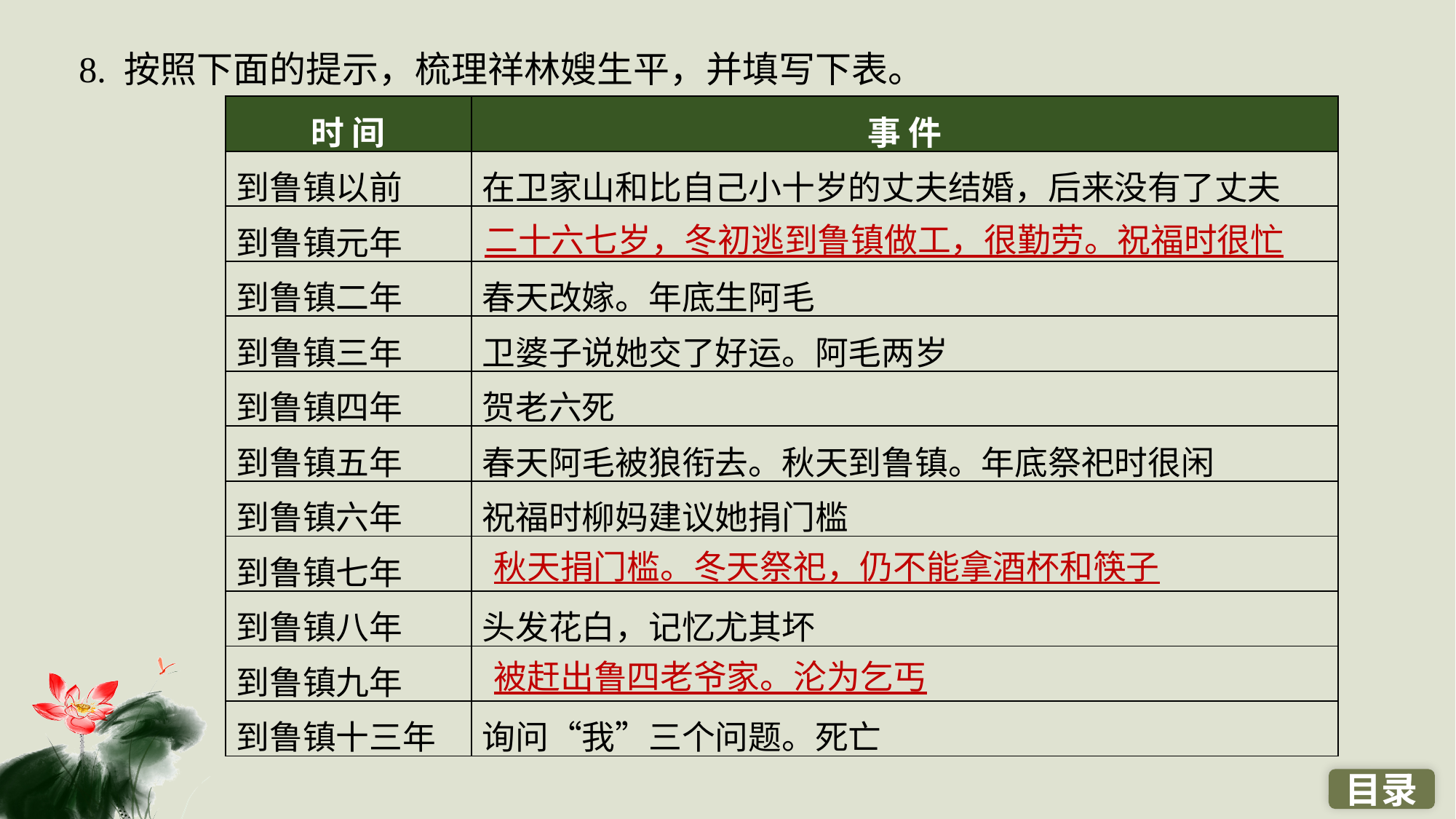

8. 按照下面的提示，梳理祥林嫂生平，并填写下表。
| 时 间 | 事 件 |
| --- | --- |
| 到鲁镇以前 | 在卫家山和比自己小十岁的丈夫结婚，后来没有了丈夫 |
| 到鲁镇元年 |  |
| 到鲁镇二年 | 春天改嫁。年底生阿毛 |
| 到鲁镇三年 | 卫婆子说她交了好运。阿毛两岁 |
| 到鲁镇四年 | 贺老六死 |
| 到鲁镇五年 | 春天阿毛被狼衔去。秋天到鲁镇。年底祭祀时很闲 |
| 到鲁镇六年 | 祝福时柳妈建议她捐门槛 |
| 到鲁镇七年 |  |
| 到鲁镇八年 | 头发花白，记忆尤其坏 |
| 到鲁镇九年 |  |
| 到鲁镇十三年 | 询问“我”三个问题。死亡 |
二十六七岁，冬初逃到鲁镇做工，很勤劳。祝福时很忙
秋天捐门槛。冬天祭祀，仍不能拿酒杯和筷子
被赶出鲁四老爷家。沦为乞丐